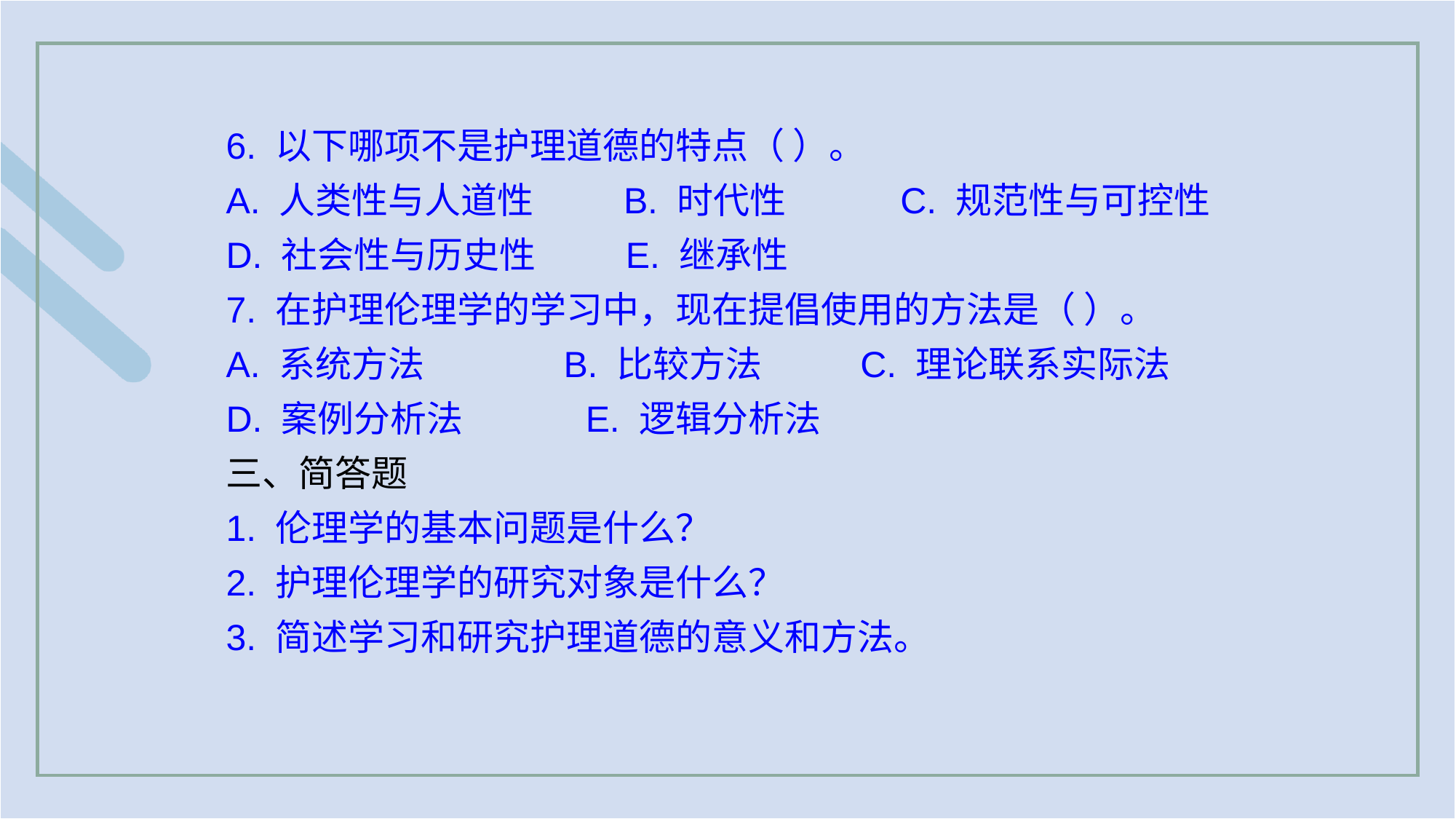

6. 以下哪项不是护理道德的特点（ ）。
A. 人类性与人道性 　　B. 时代性 　  　 C. 规范性与可控性
D. 社会性与历史性 　　E. 继承性
7. 在护理伦理学的学习中，现在提倡使用的方法是（ ）。
A. 系统方法 　      　B. 比较方法 　 　C. 理论联系实际法
D. 案例分析法 　    　E. 逻辑分析法
三、简答题
1. 伦理学的基本问题是什么？
2. 护理伦理学的研究对象是什么？
3. 简述学习和研究护理道德的意义和方法。